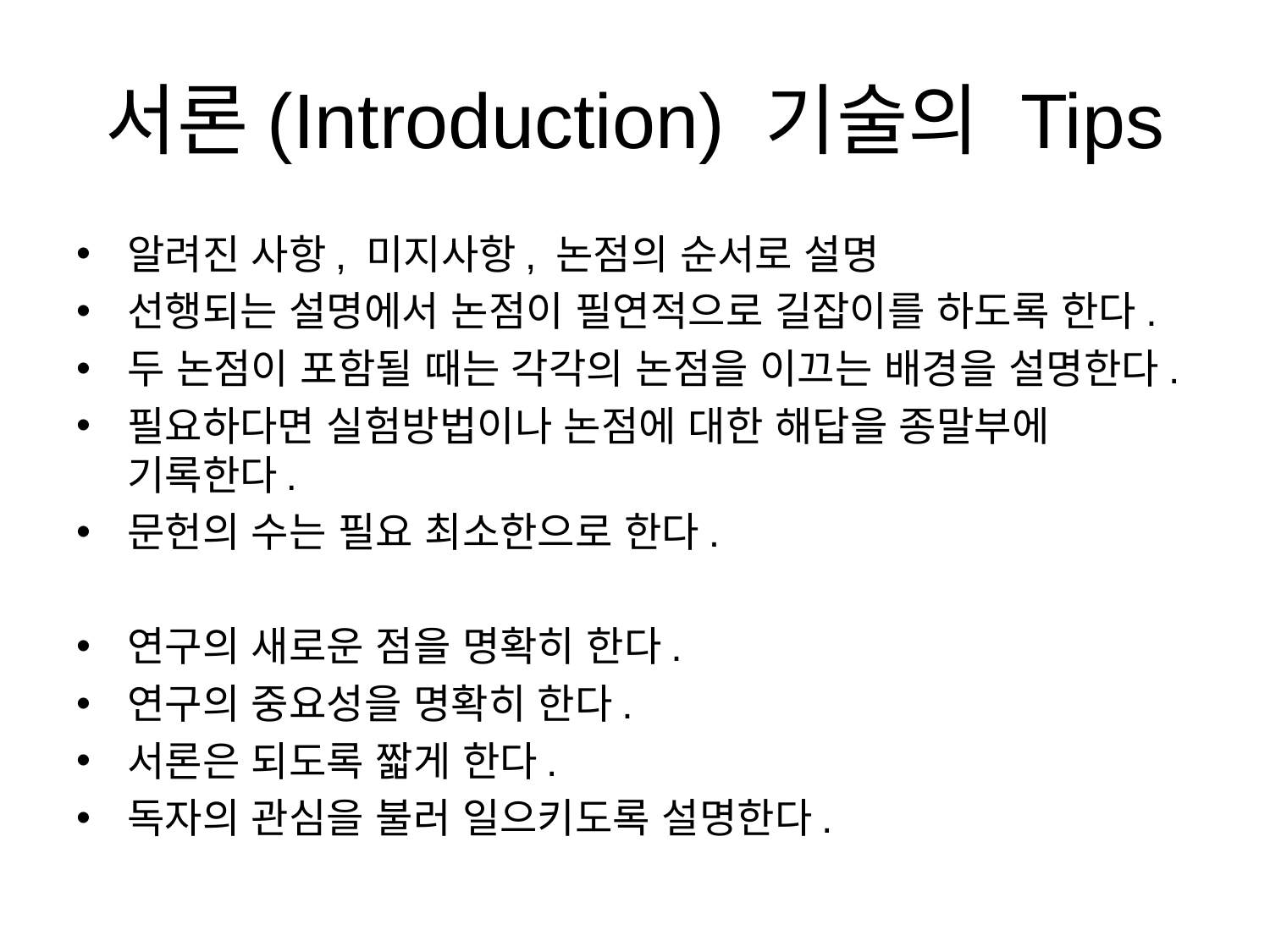

# 서론(Introduction) 기술의 Tips
알려진 사항, 미지사항, 논점의 순서로 설명
선행되는 설명에서 논점이 필연적으로 길잡이를 하도록 한다.
두 논점이 포함될 때는 각각의 논점을 이끄는 배경을 설명한다.
필요하다면 실험방법이나 논점에 대한 해답을 종말부에 기록한다.
문헌의 수는 필요 최소한으로 한다.

연구의 새로운 점을 명확히 한다.
연구의 중요성을 명확히 한다.
서론은 되도록 짧게 한다.
독자의 관심을 불러 일으키도록 설명한다.